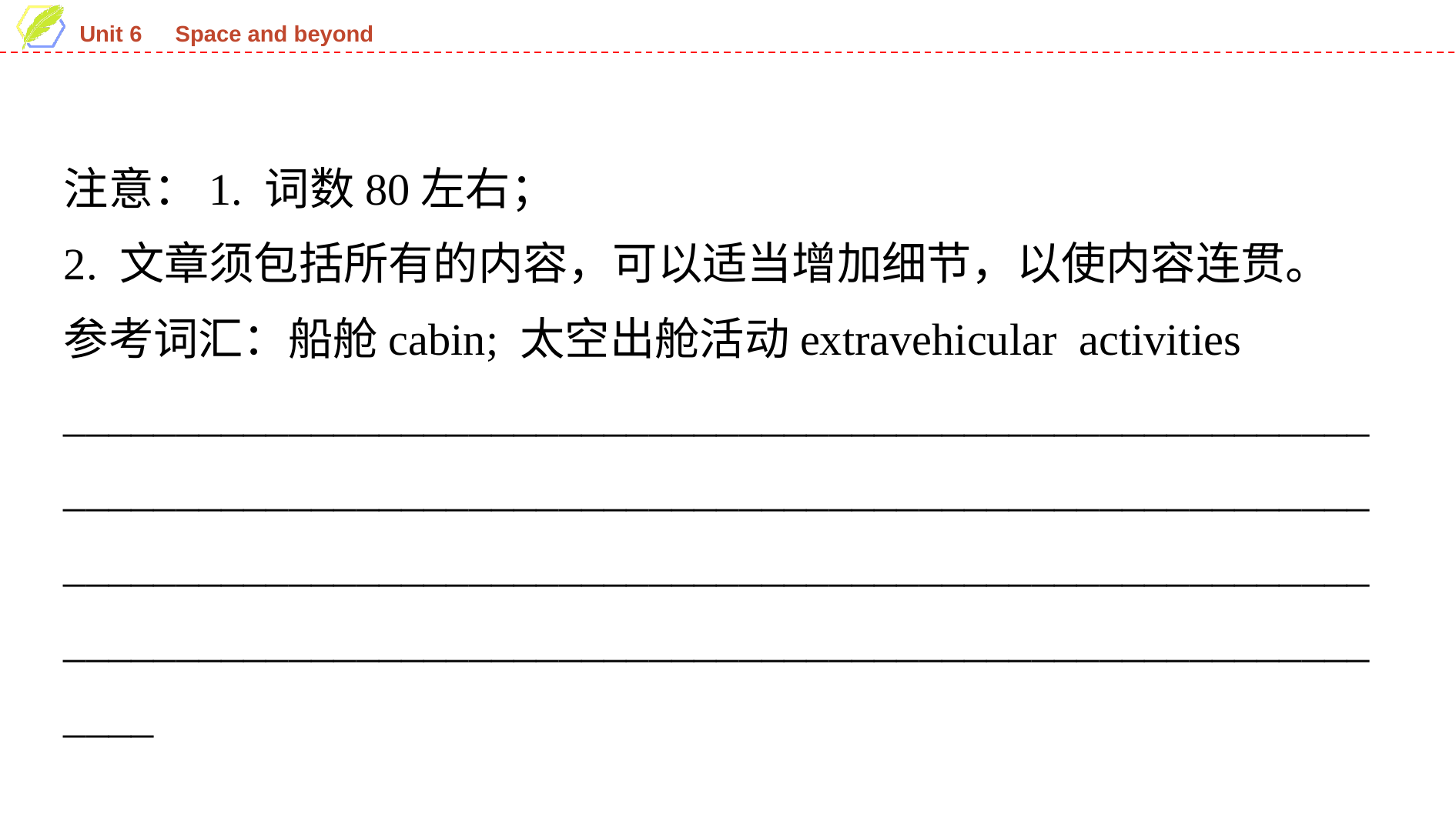

注意：1. 词数80左右；
2. 文章须包括所有的内容，可以适当增加细节，以使内容连贯。
参考词汇：船舱cabin; 太空出舱活动extravehicular  activities
____________________________________________________________________________________________________________________________________________________________________________________________________________________________________________